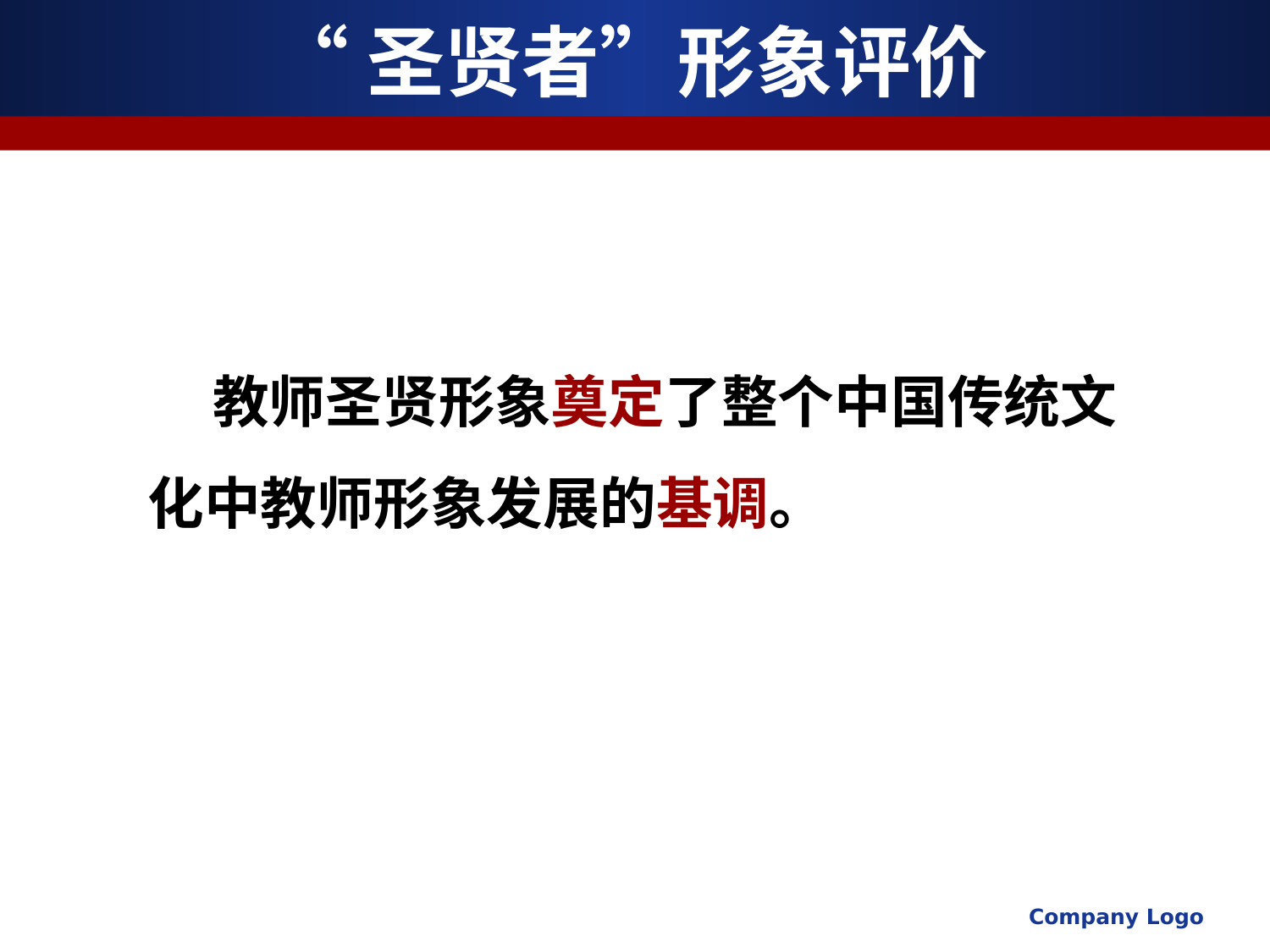

# “圣贤者”形象评价
    教师圣贤形象奠定了整个中国传统文化中教师形象发展的基调。
Company Logo